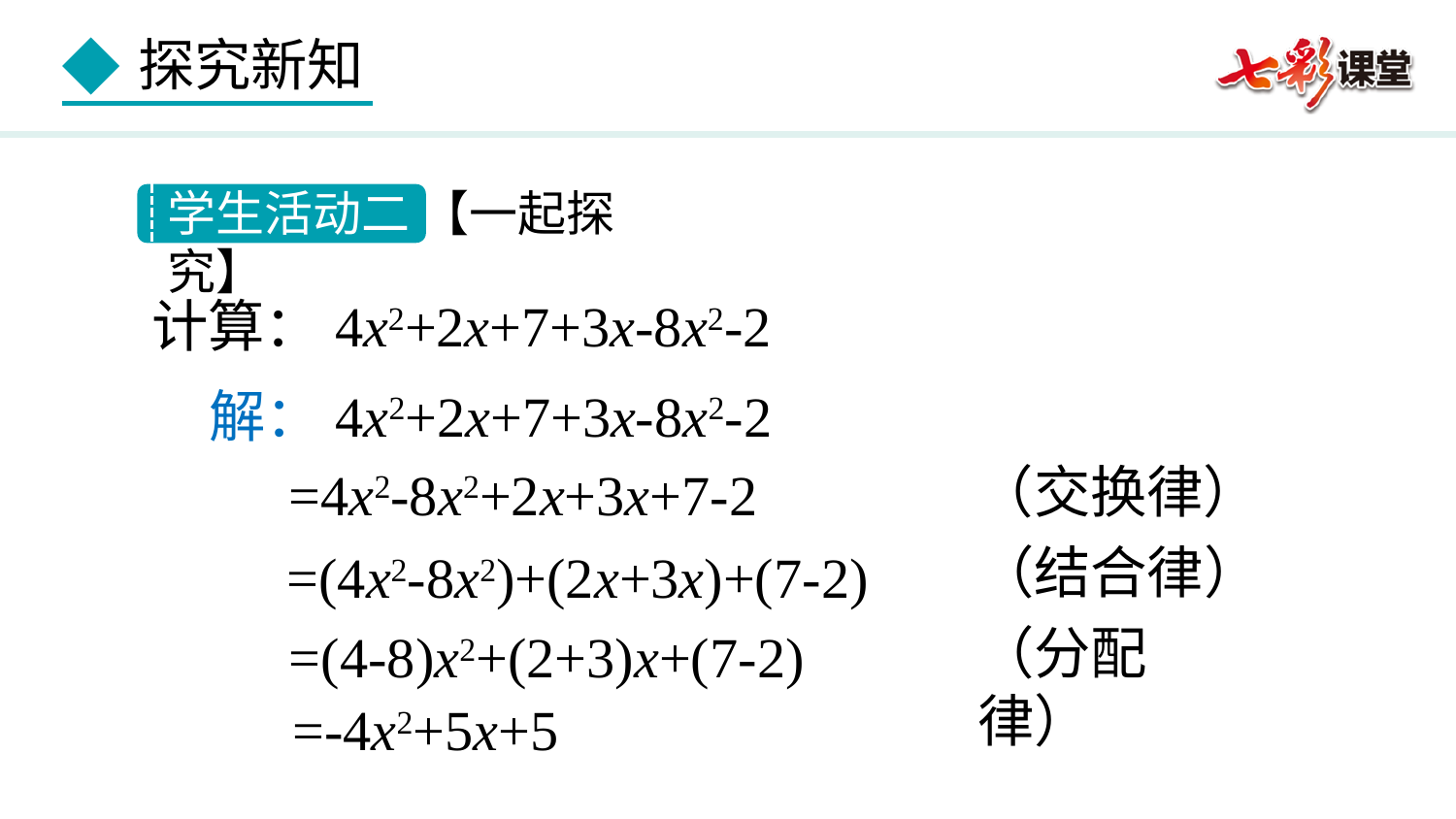

学生活动二 【一起探究】

计算：4x2+2x+7+3x-8x2-2
解：4x2+2x+7+3x-8x2-2
（交换律）
=4x2-8x2+2x+3x+7-2
（结合律）
=(4x2-8x2)+(2x+3x)+(7-2)
（分配律）
=(4-8)x2+(2+3)x+(7-2)
=-4x2+5x+5